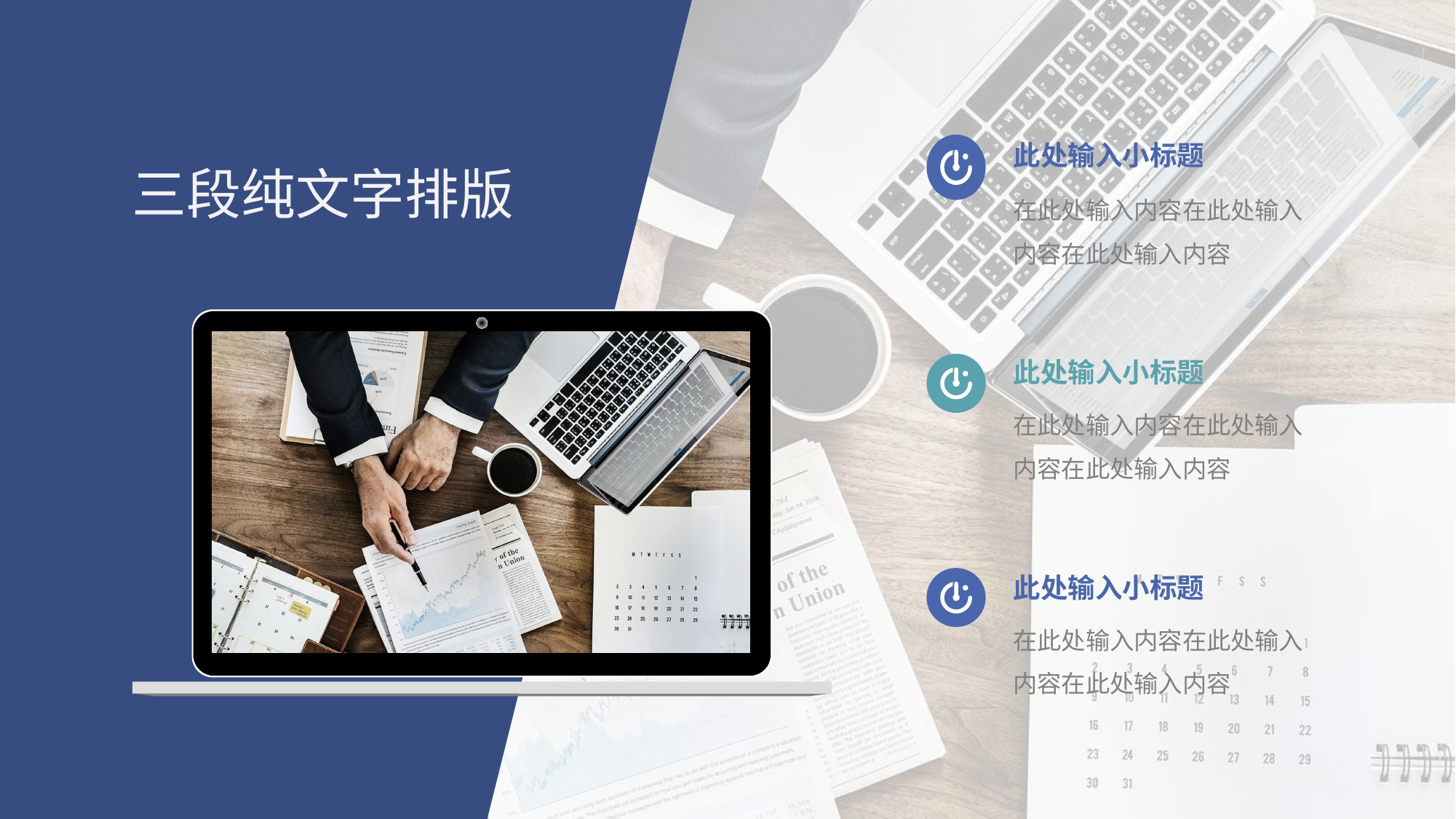

三段纯文字排版

此处输入小标题
在此处输入内容在此处输入内容在此处输入内容

此处输入小标题

在此处输入内容在此处输入内容在此处输入内容

此处输入小标题
在此处输入内容在此处输入内容在此处输入内容